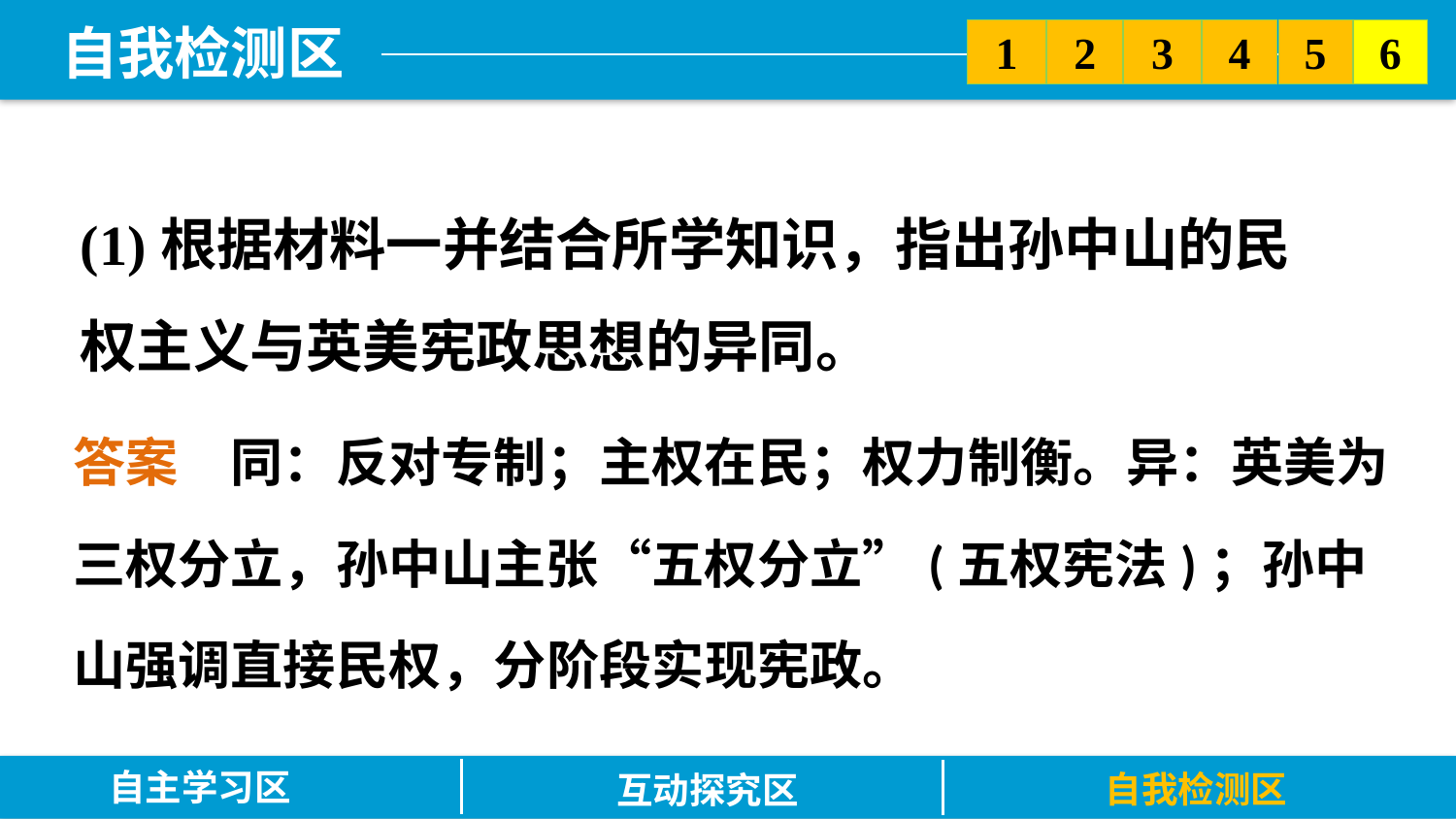

5
6
2
3
1
4
(1)根据材料一并结合所学知识，指出孙中山的民权主义与英美宪政思想的异同。
答案　同：反对专制；主权在民；权力制衡。异：英美为三权分立，孙中山主张“五权分立”(五权宪法)；孙中山强调直接民权，分阶段实现宪政。
自主学习区
自我检测区
互动探究区